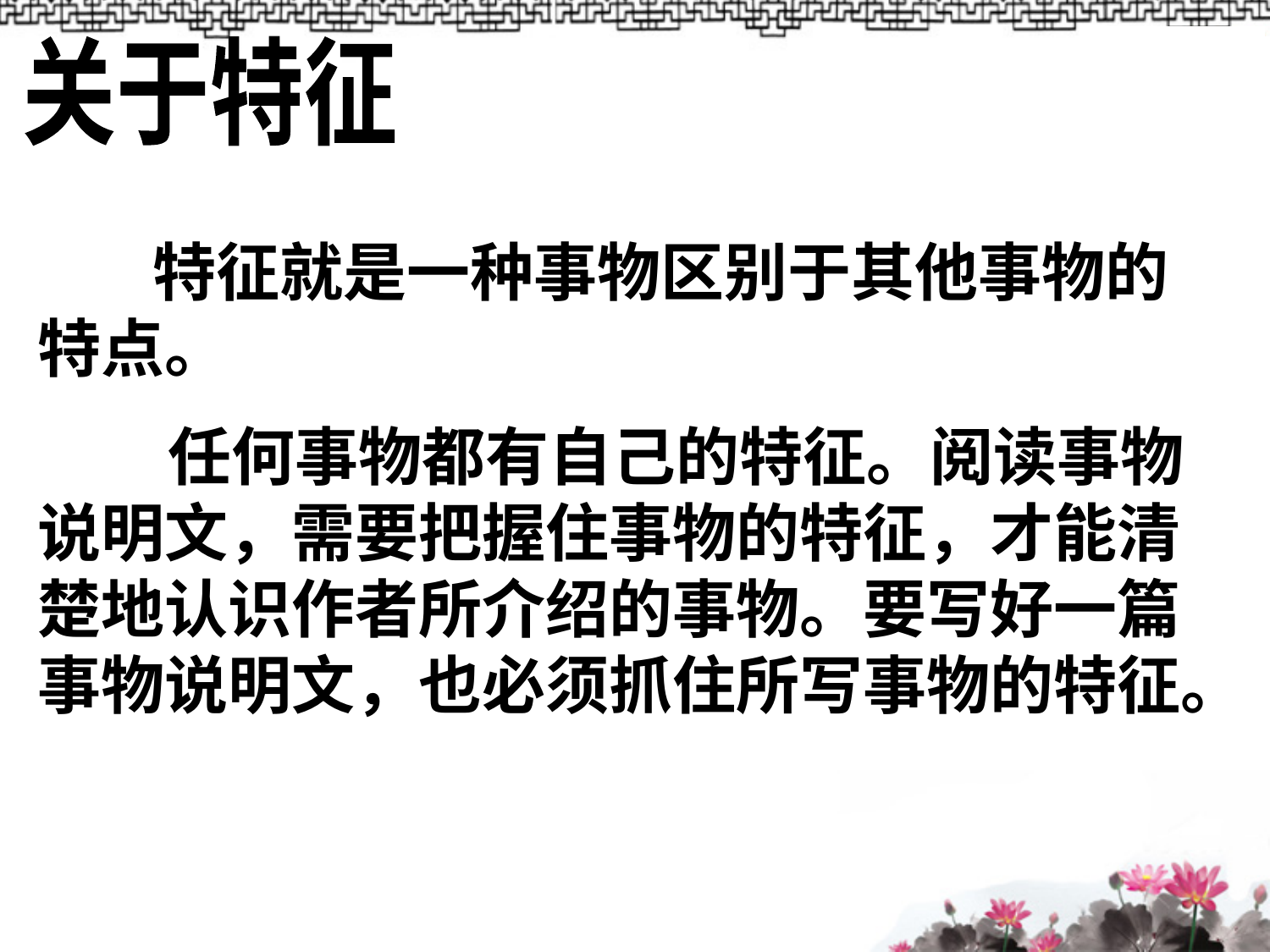

关于特征
        特征就是一种事物区别于其他事物的特点。
        任何事物都有自己的特征。阅读事物说明文，需要把握住事物的特征，才能清楚地认识作者所介绍的事物。要写好一篇事物说明文，也必须抓住所写事物的特征。